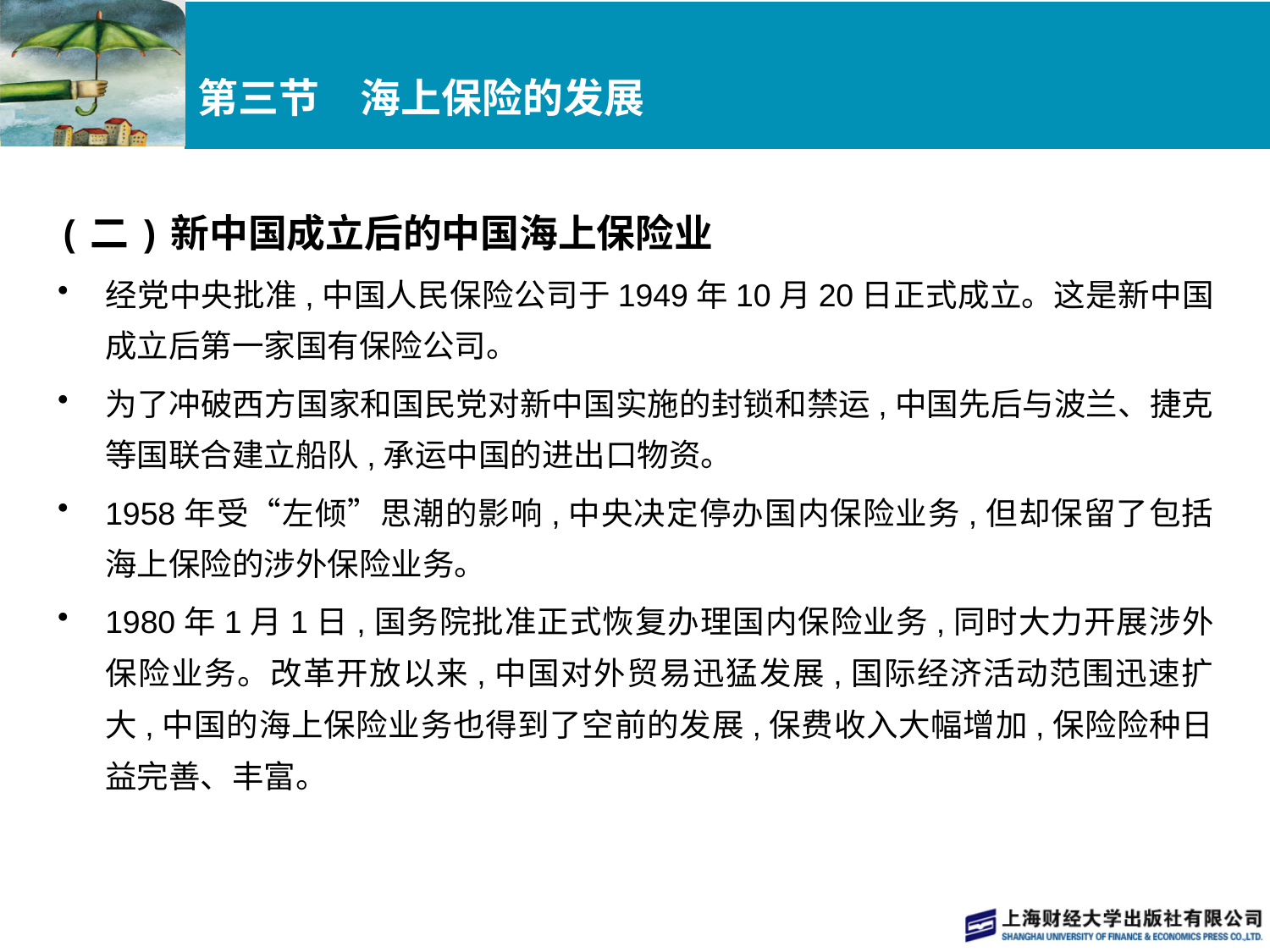

# 第三节　海上保险的发展
(二)新中国成立后的中国海上保险业
经党中央批准,中国人民保险公司于1949年10月20日正式成立。这是新中国成立后第一家国有保险公司。
为了冲破西方国家和国民党对新中国实施的封锁和禁运,中国先后与波兰、捷克等国联合建立船队,承运中国的进出口物资。
1958年受“左倾”思潮的影响,中央决定停办国内保险业务,但却保留了包括海上保险的涉外保险业务。
1980年1月1日,国务院批准正式恢复办理国内保险业务,同时大力开展涉外保险业务。改革开放以来,中国对外贸易迅猛发展,国际经济活动范围迅速扩大,中国的海上保险业务也得到了空前的发展,保费收入大幅增加,保险险种日益完善、丰富。